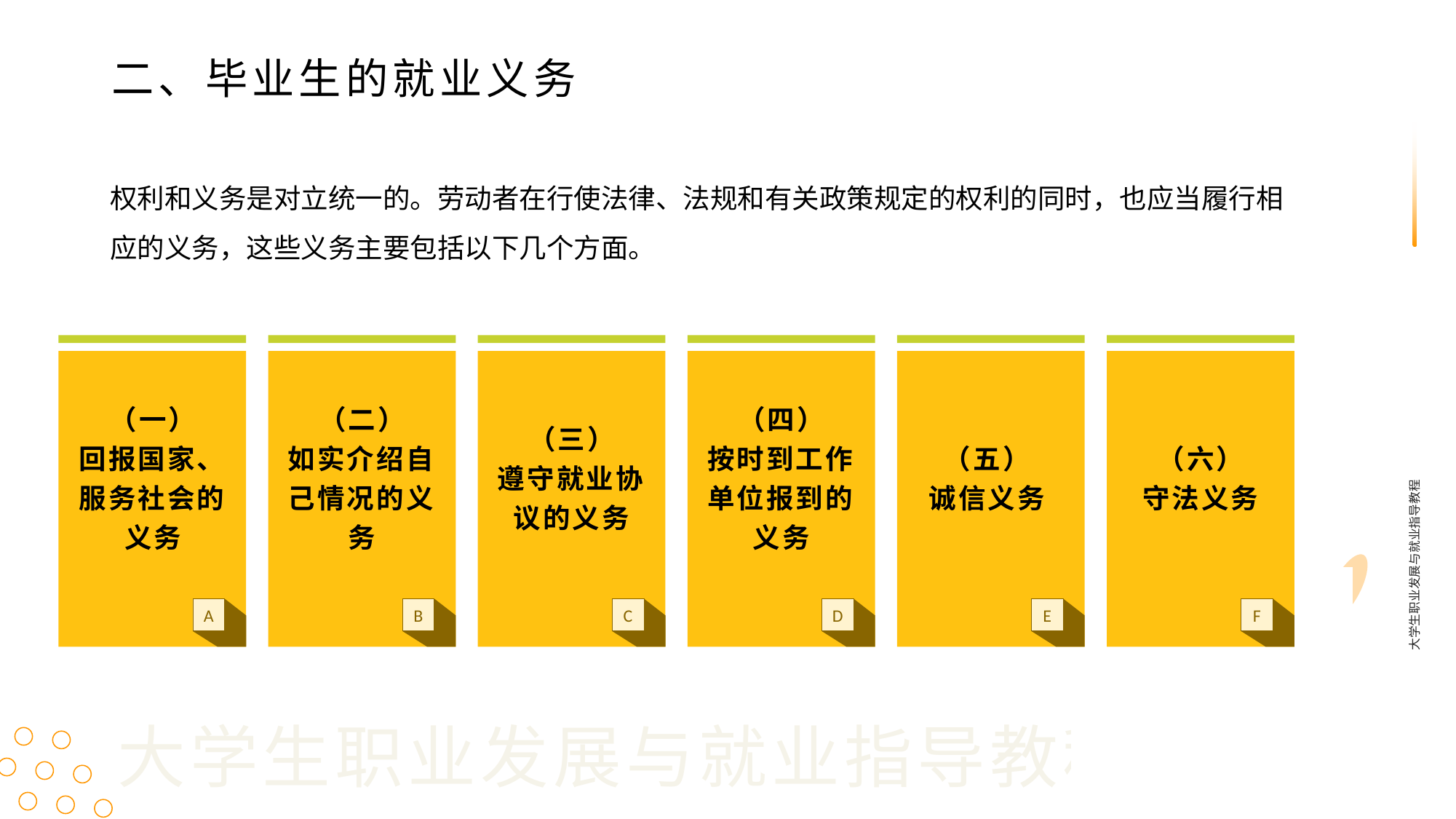

二、毕业生的就业义务

权利和义务是对立统一的。劳动者在行使法律、法规和有关政策规定的权利的同时，也应当履行相应的义务，这些义务主要包括以下几个方面。

（一）
回报国家、服务社会的义务
（五）
诚信义务
（二）
如实介绍自己情况的义务
（三）
遵守就业协议的义务
（四）
按时到工作单位报到的义务
（六）
守法义务

大学生职业发展与就业指导教程

A

B

C

D

E

F

大学生职业发展与就业指导教程